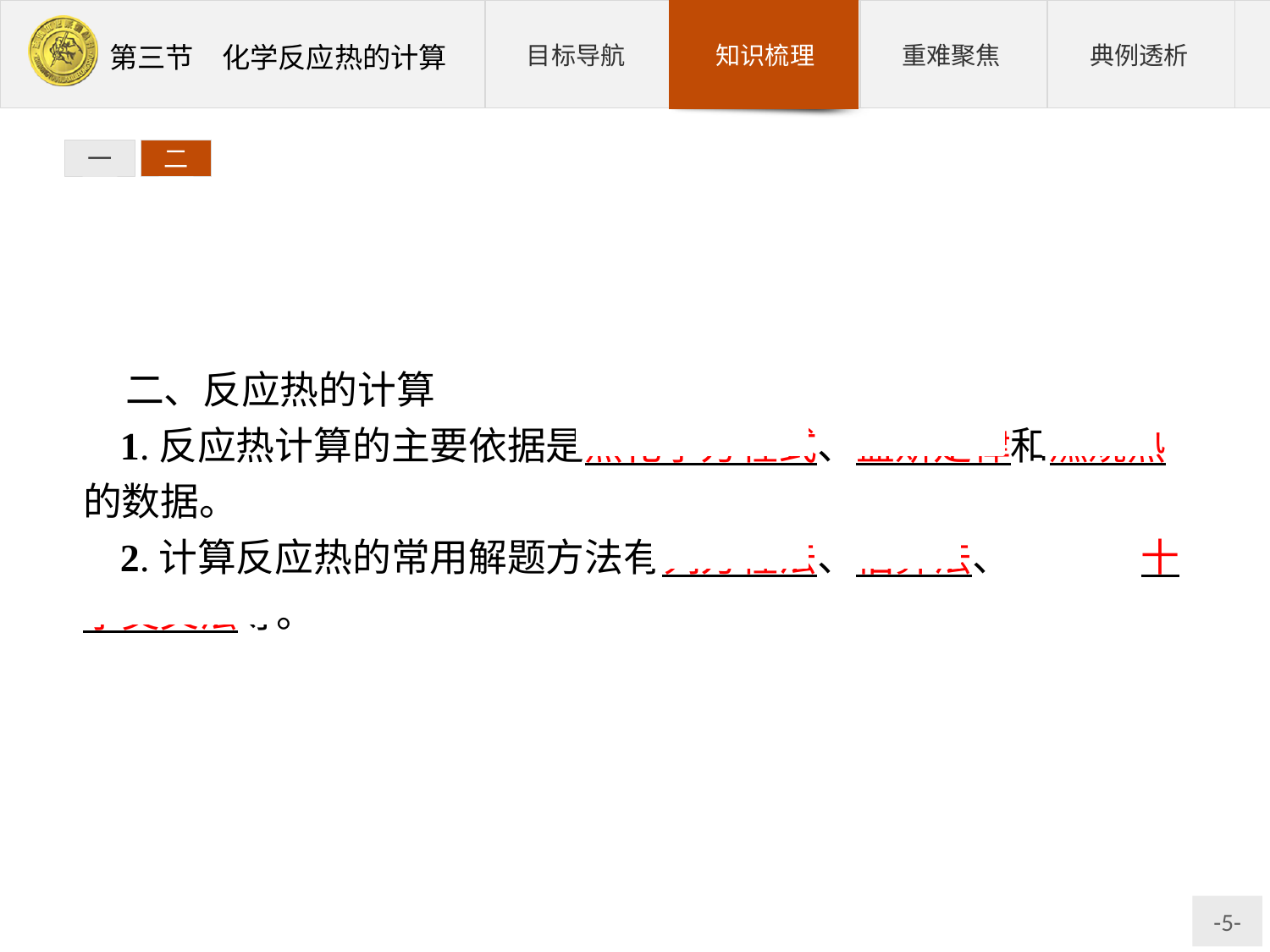

一
二
二、反应热的计算
1.反应热计算的主要依据是热化学方程式、盖斯定律和燃烧热的数据。
2.计算反应热的常用解题方法有列方程法、估算法、               十字交叉法等。